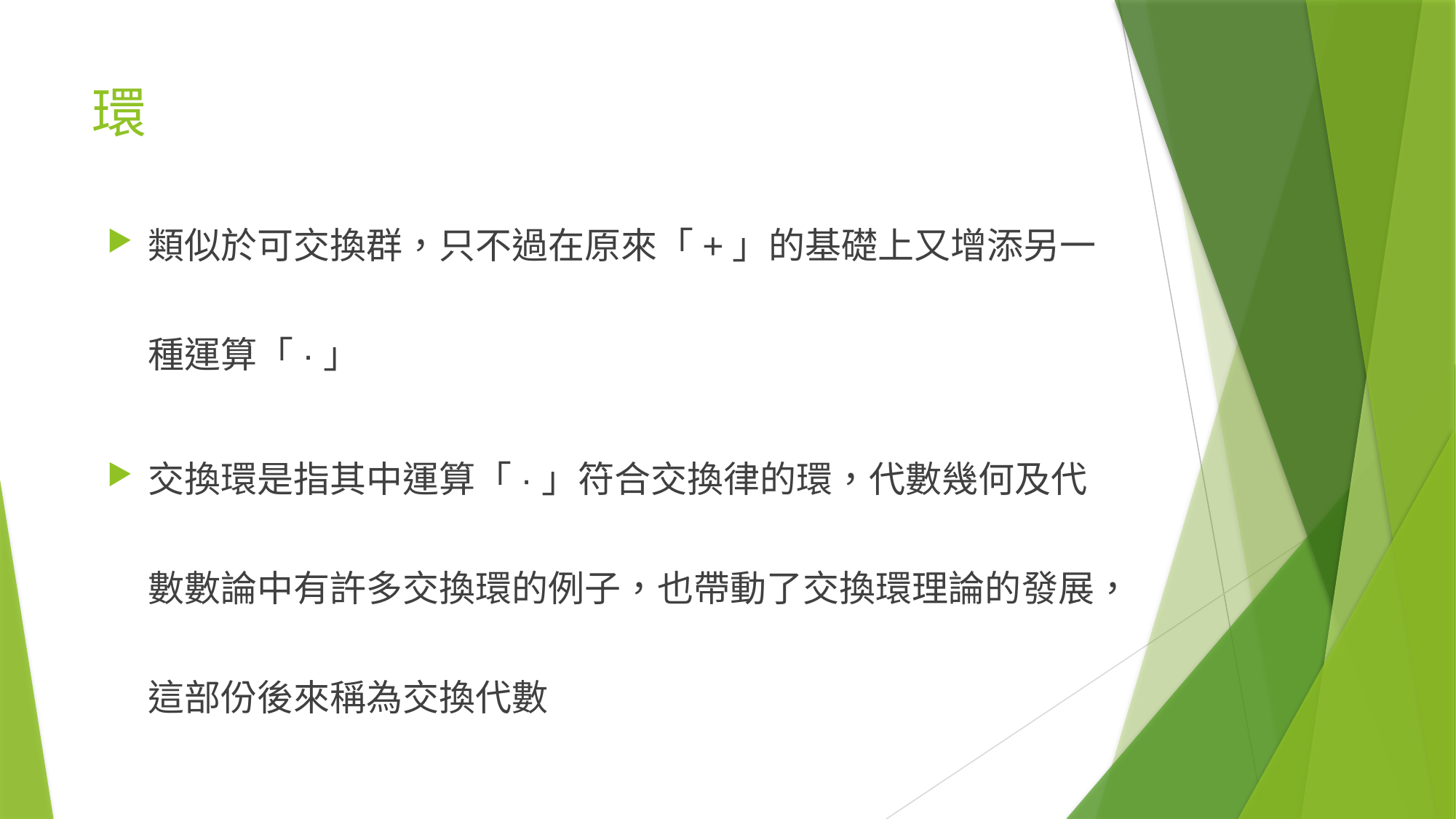

# 環
類似於可交換群，只不過在原來「+」的基礎上又增添另一種運算「·」
交換環是指其中運算「·」符合交換律的環，代數幾何及代數數論中有許多交換環的例子，也帶動了交換環理論的發展，這部份後來稱為交換代數